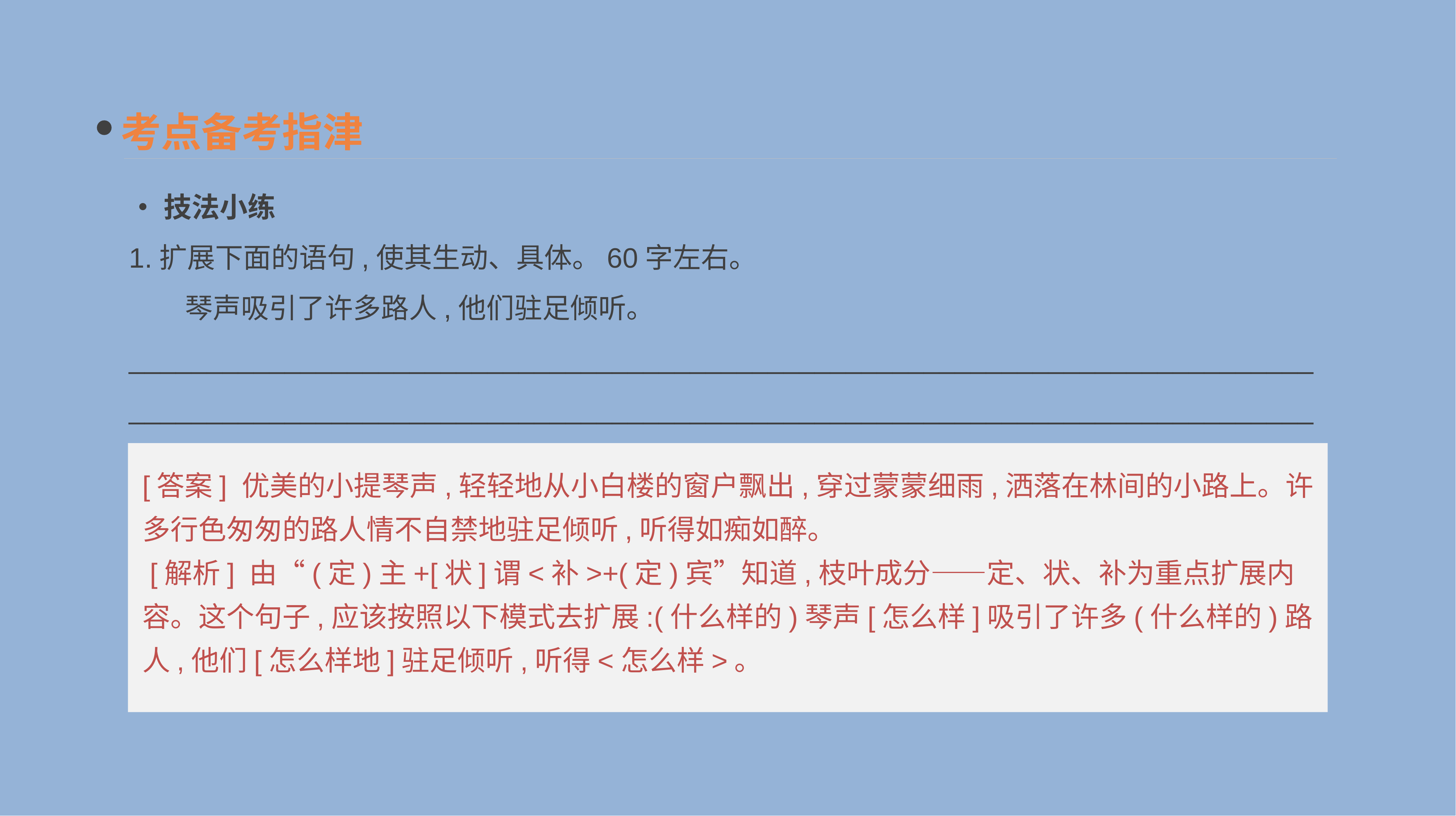

考点备考指津

•技法小练
1.扩展下面的语句,使其生动、具体。60字左右。
　　琴声吸引了许多路人,他们驻足倾听。
______________________________________________________________________________________________________________________________________________________________________________________________

[答案] 优美的小提琴声,轻轻地从小白楼的窗户飘出,穿过蒙蒙细雨,洒落在林间的小路上。许多行色匆匆的路人情不自禁地驻足倾听,听得如痴如醉。
 [解析] 由“(定)主+[状]谓<补>+(定)宾”知道,枝叶成分——定、状、补为重点扩展内容。这个句子,应该按照以下模式去扩展:(什么样的)琴声[怎么样]吸引了许多(什么样的)路人,他们[怎么样地]驻足倾听,听得<怎么样>。